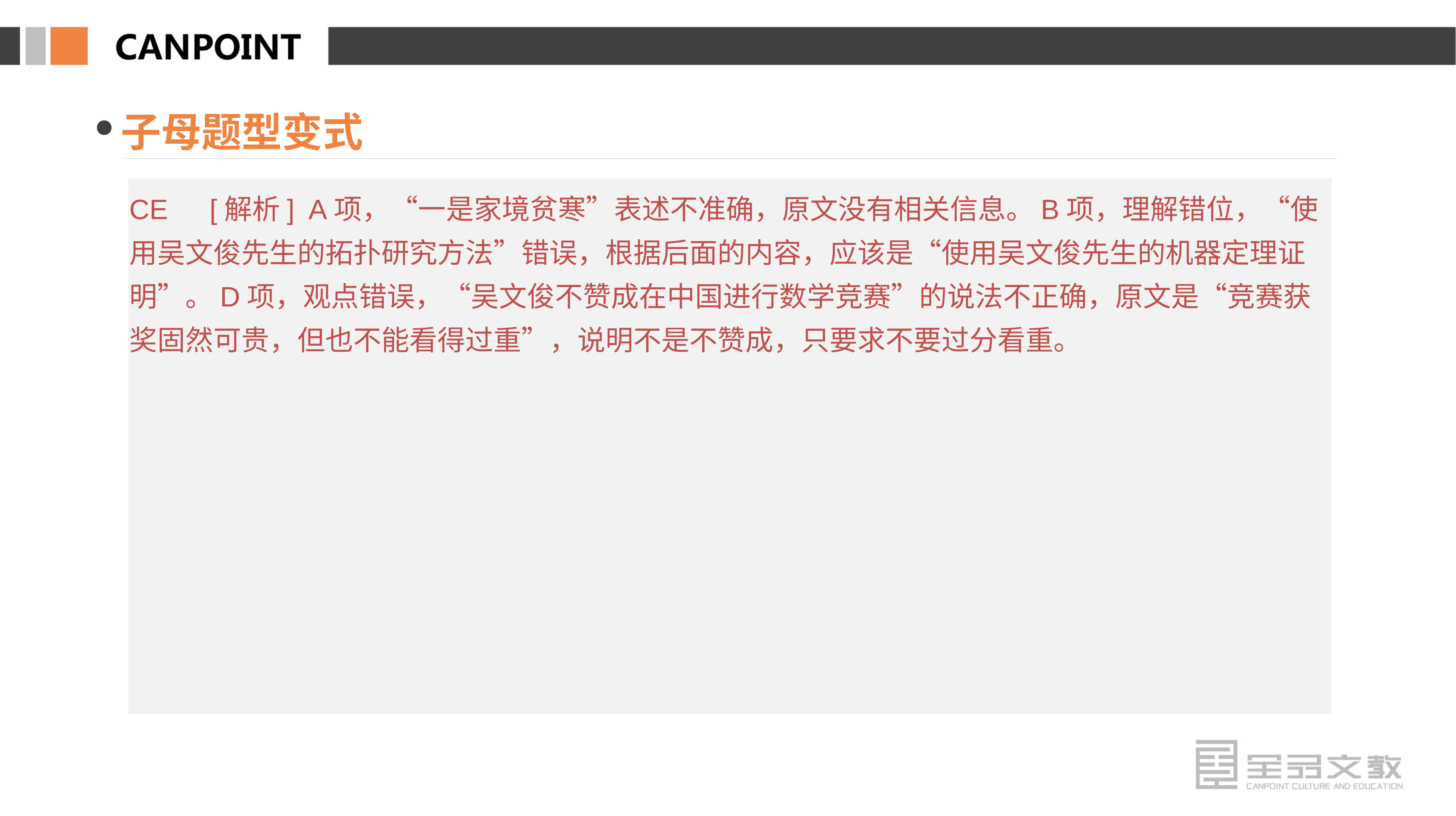

子母题型变式

CE　[解析]  A项，“一是家境贫寒”表述不准确，原文没有相关信息。B项，理解错位，“使用吴文俊先生的拓扑研究方法”错误，根据后面的内容，应该是“使用吴文俊先生的机器定理证明”。D项，观点错误，“吴文俊不赞成在中国进行数学竞赛”的说法不正确，原文是“竞赛获奖固然可贵，但也不能看得过重”，说明不是不赞成，只要求不要过分看重。